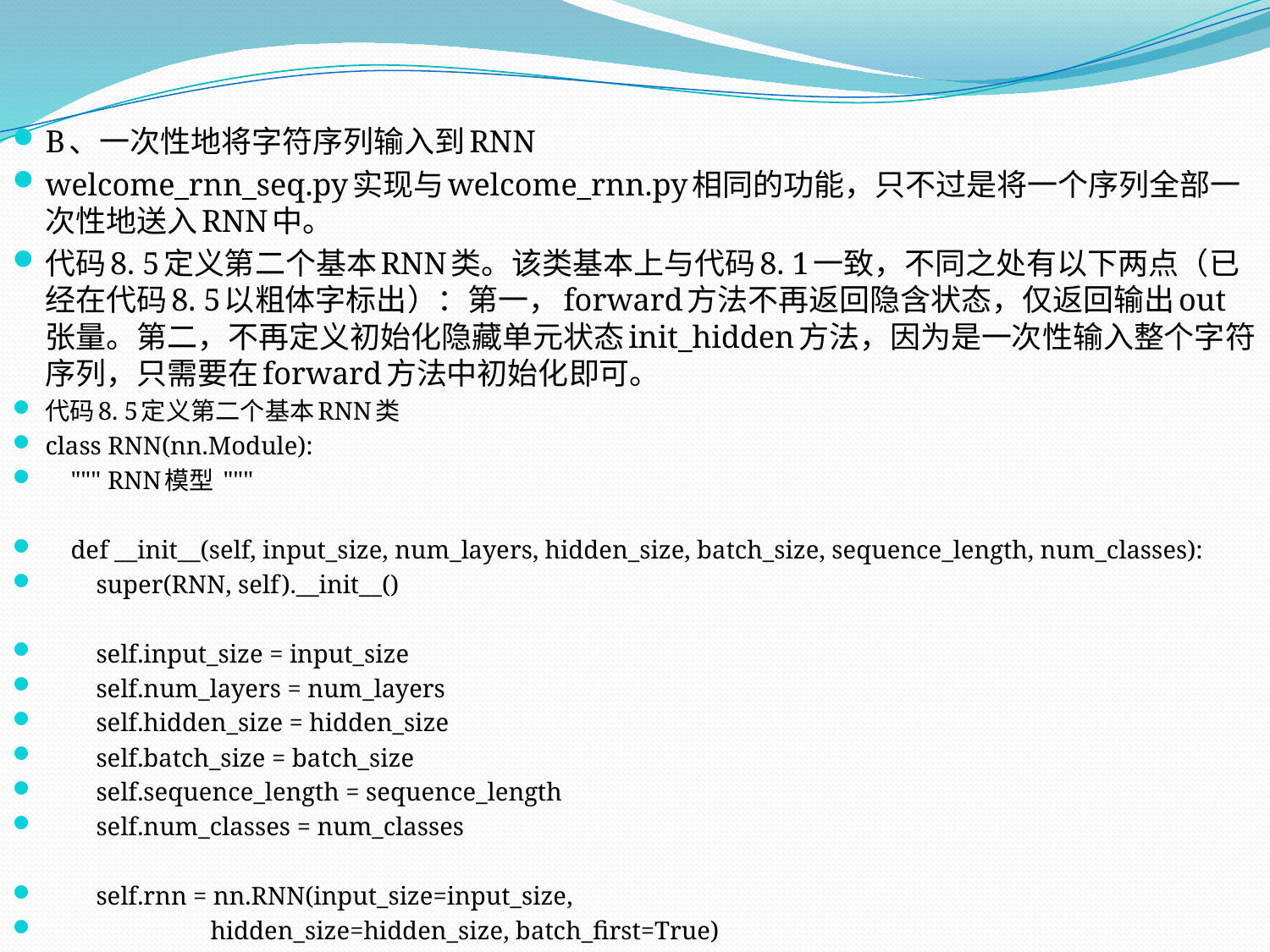

B、一次性地将字符序列输入到RNN
welcome_rnn_seq.py实现与welcome_rnn.py相同的功能，只不过是将一个序列全部一次性地送入RNN中。
代码8. 5定义第二个基本RNN类。该类基本上与代码8. 1一致，不同之处有以下两点（已经在代码8. 5以粗体字标出）：第一，forward方法不再返回隐含状态，仅返回输出out张量。第二，不再定义初始化隐藏单元状态init_hidden方法，因为是一次性输入整个字符序列，只需要在forward方法中初始化即可。
代码8. 5定义第二个基本RNN类
class RNN(nn.Module):
    """ RNN模型 """

    def __init__(self, input_size, num_layers, hidden_size, batch_size, sequence_length, num_classes):
        super(RNN, self).__init__()

        self.input_size = input_size
        self.num_layers = num_layers
        self.hidden_size = hidden_size
        self.batch_size = batch_size
        self.sequence_length = sequence_length
        self.num_classes = num_classes

        self.rnn = nn.RNN(input_size=input_size,
                          hidden_size=hidden_size, batch_first=True)